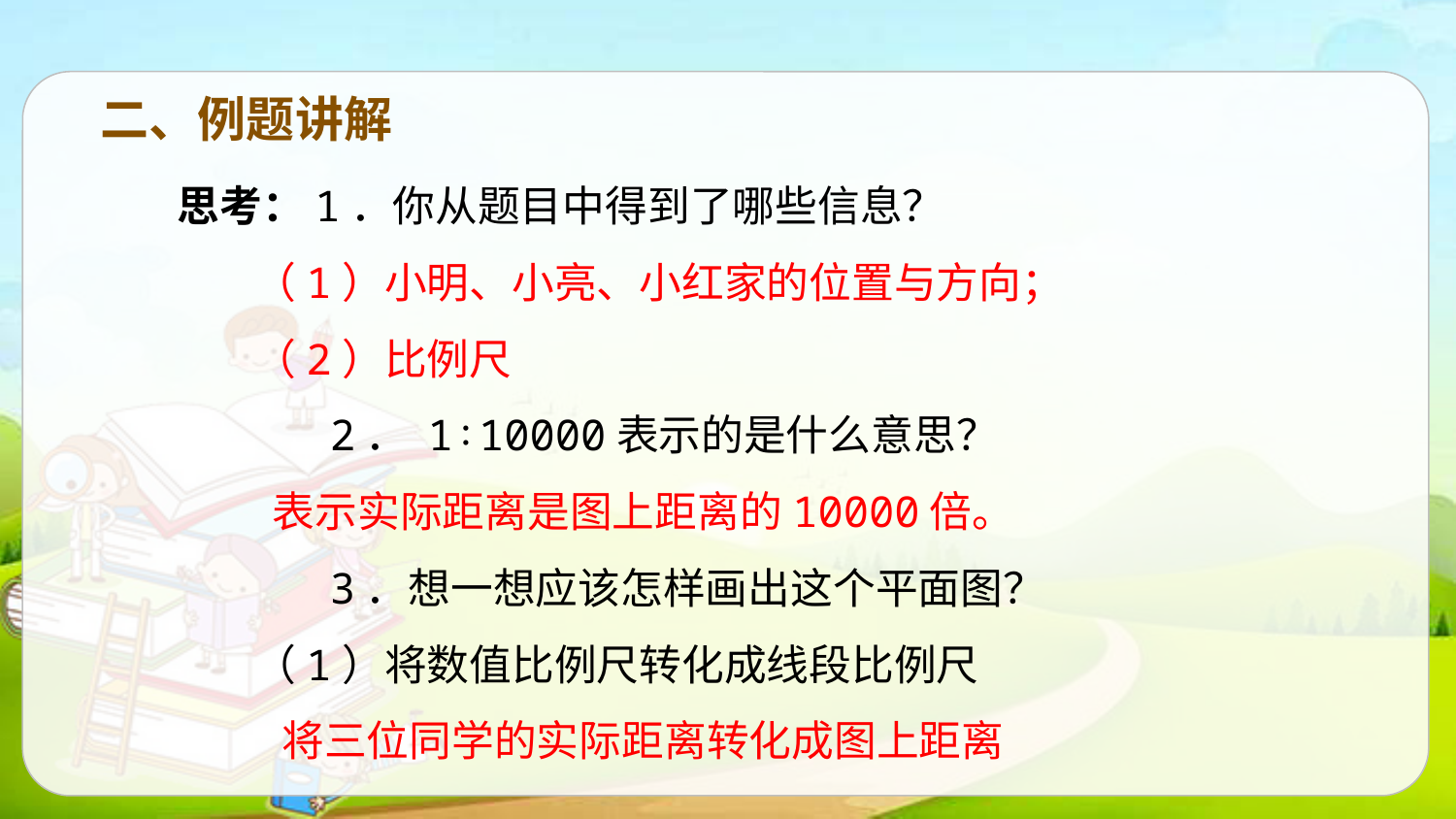

二、例题讲解
思考：1．你从题目中得到了哪些信息？
       （1）小明、小亮、小红家的位置与方向；
       （2）比例尺
      2． 1∶10000表示的是什么意思？
         表示实际距离是图上距离的10000倍。
      3．想一想应该怎样画出这个平面图？
       （1）将数值比例尺转化成线段比例尺
          将三位同学的实际距离转化成图上距离